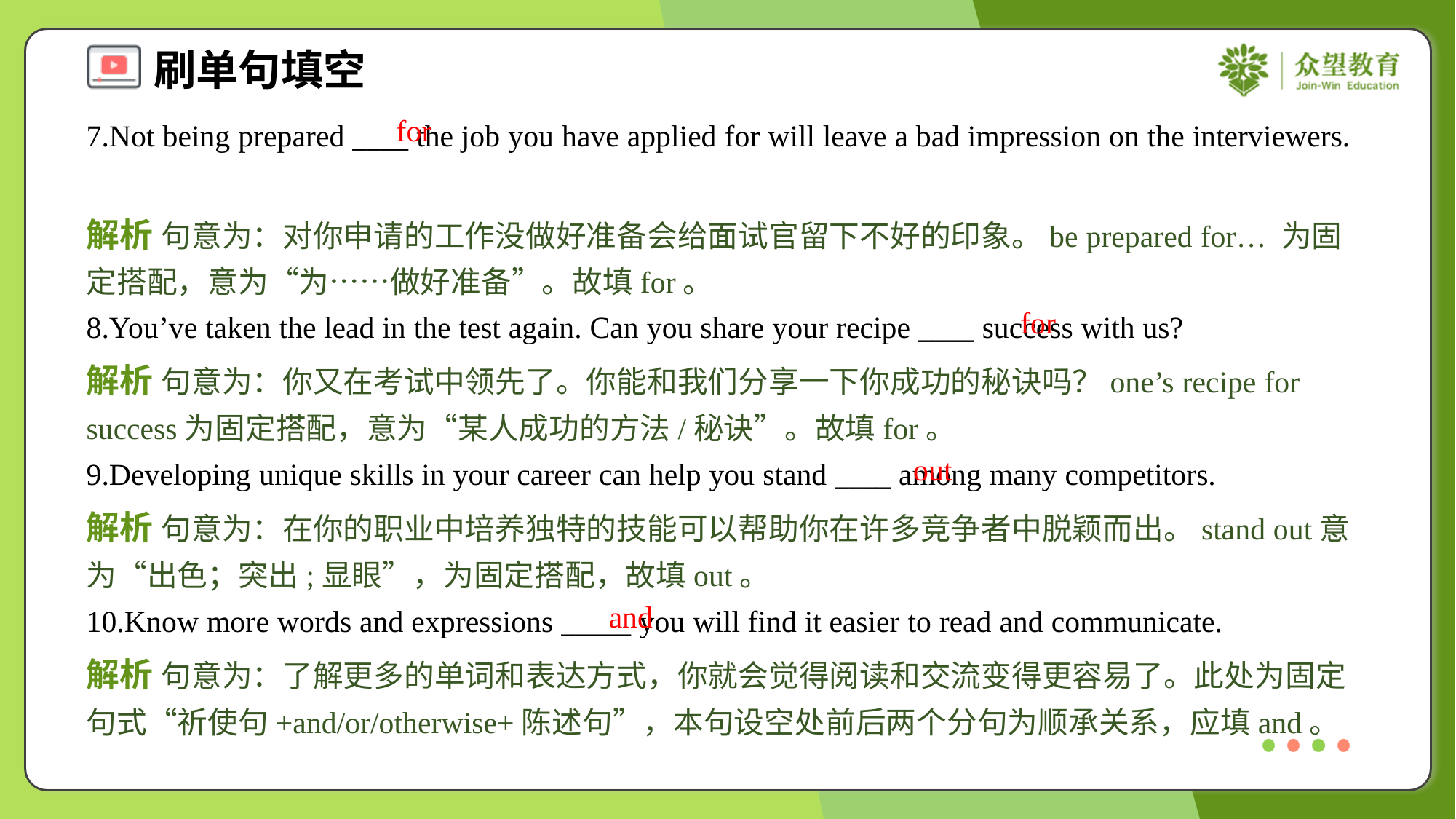

for
7.Not being prepared ____ the job you have applied for will leave a bad impression on the interviewers.
解析 句意为：对你申请的工作没做好准备会给面试官留下不好的印象。be prepared for… 为固定搭配，意为“为……做好准备”。故填for。
for
8.You’ve taken the lead in the test again. Can you share your recipe ____ success with us?
解析 句意为：你又在考试中领先了。你能和我们分享一下你成功的秘诀吗？one’s recipe for success为固定搭配，意为“某人成功的方法/秘诀”。故填for。
out
9.Developing unique skills in your career can help you stand ____ among many competitors.
解析 句意为：在你的职业中培养独特的技能可以帮助你在许多竞争者中脱颖而出。stand out意为“出色；突出;显眼”，为固定搭配，故填out。
and
10.Know more words and expressions _____ you will find it easier to read and communicate.
解析 句意为：了解更多的单词和表达方式，你就会觉得阅读和交流变得更容易了。此处为固定句式“祈使句+and/or/otherwise+陈述句”，本句设空处前后两个分句为顺承关系，应填and。